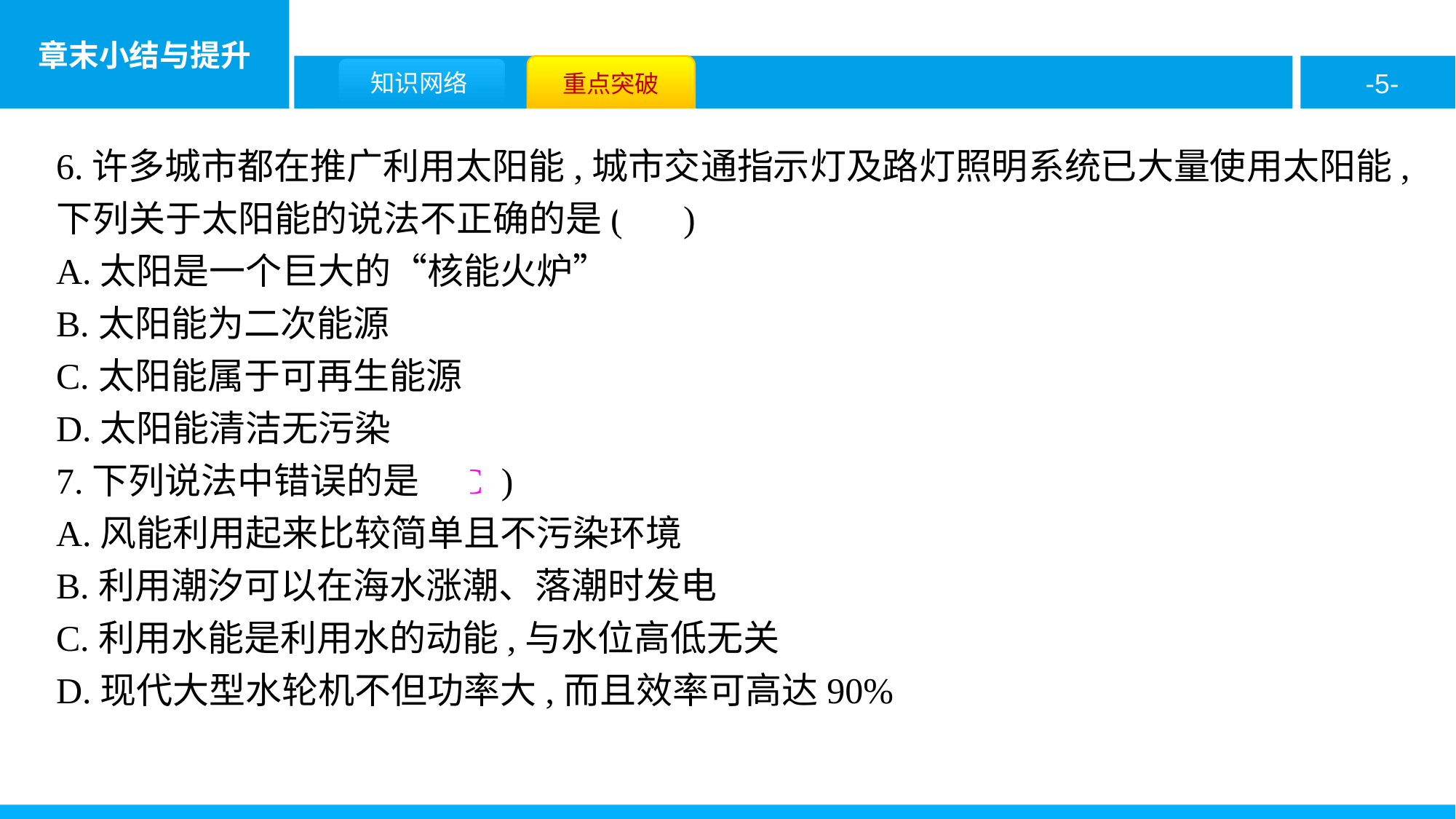

6.许多城市都在推广利用太阳能,城市交通指示灯及路灯照明系统已大量使用太阳能,下列关于太阳能的说法不正确的是(  B  )
A.太阳是一个巨大的“核能火炉”
B.太阳能为二次能源
C.太阳能属于可再生能源
D.太阳能清洁无污染
7.下列说法中错误的是(  C  )
A.风能利用起来比较简单且不污染环境
B.利用潮汐可以在海水涨潮、落潮时发电
C.利用水能是利用水的动能,与水位高低无关
D.现代大型水轮机不但功率大,而且效率可高达90%